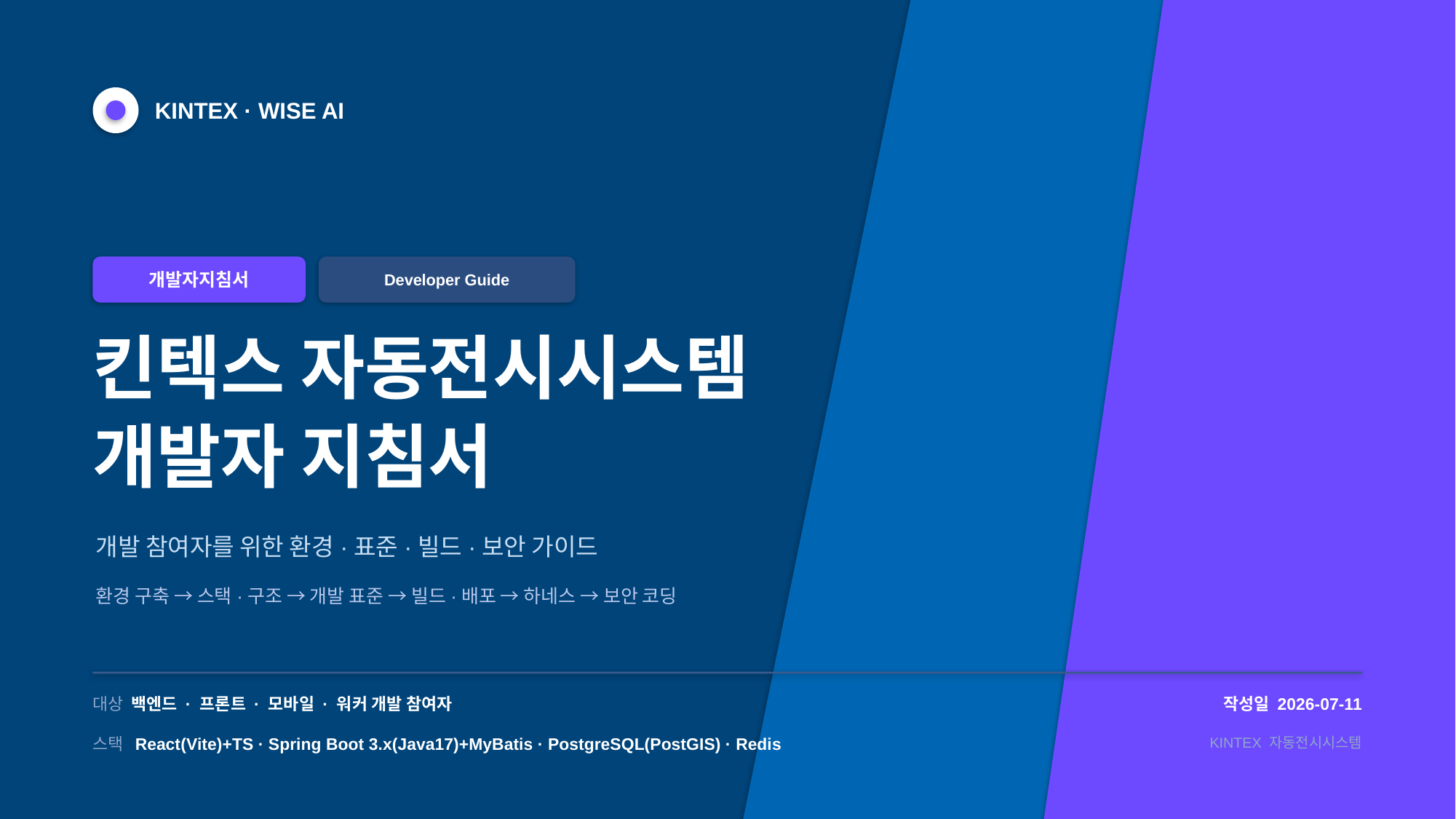

KINTEX · WISE AI

개발자지침서

Developer Guide
킨텍스 자동전시시스템
개발자 지침서
개발 참여자를 위한 환경·표준·빌드·보안 가이드
환경 구축 → 스택·구조 → 개발 표준 → 빌드·배포 → 하네스 → 보안 코딩

대상  백엔드 · 프론트 · 모바일 · 워커 개발 참여자
작성일 2026-07-11
스택  React(Vite)+TS · Spring Boot 3.x(Java17)+MyBatis · PostgreSQL(PostGIS) · Redis
KINTEX 자동전시시스템